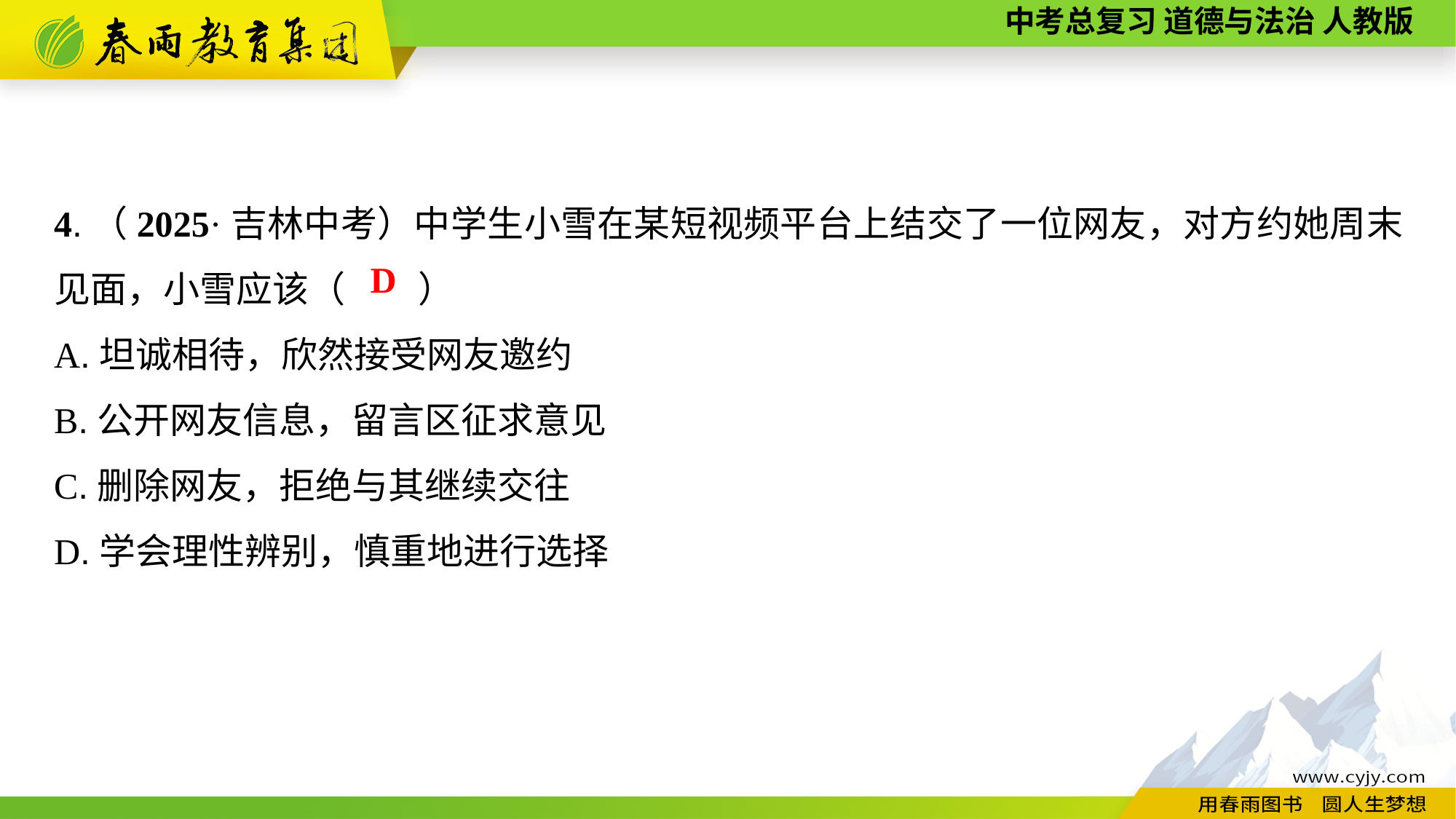

4.（2025·吉林中考）中学生小雪在某短视频平台上结交了一位网友，对方约她周末见面，小雪应该（　　）
A.坦诚相待，欣然接受网友邀约
B.公开网友信息，留言区征求意见
C.删除网友，拒绝与其继续交往
D.学会理性辨别，慎重地进行选择
D